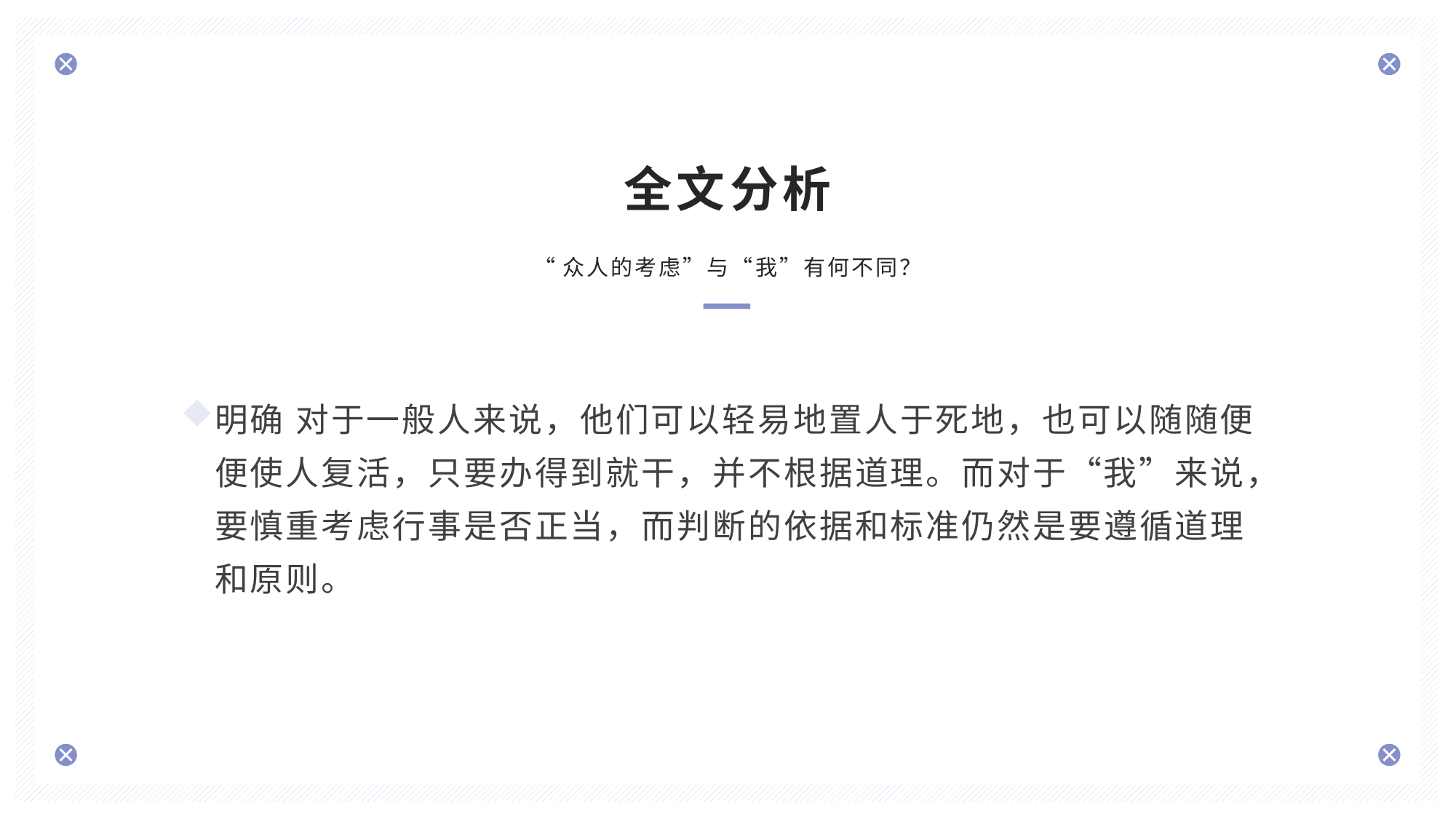

全文分析
“众人的考虑”与“我”有何不同？

明确 对于一般人来说，他们可以轻易地置人于死地，也可以随随便便使人复活，只要办得到就干，并不根据道理。而对于“我”来说，要慎重考虑行事是否正当，而判断的依据和标准仍然是要遵循道理和原则。